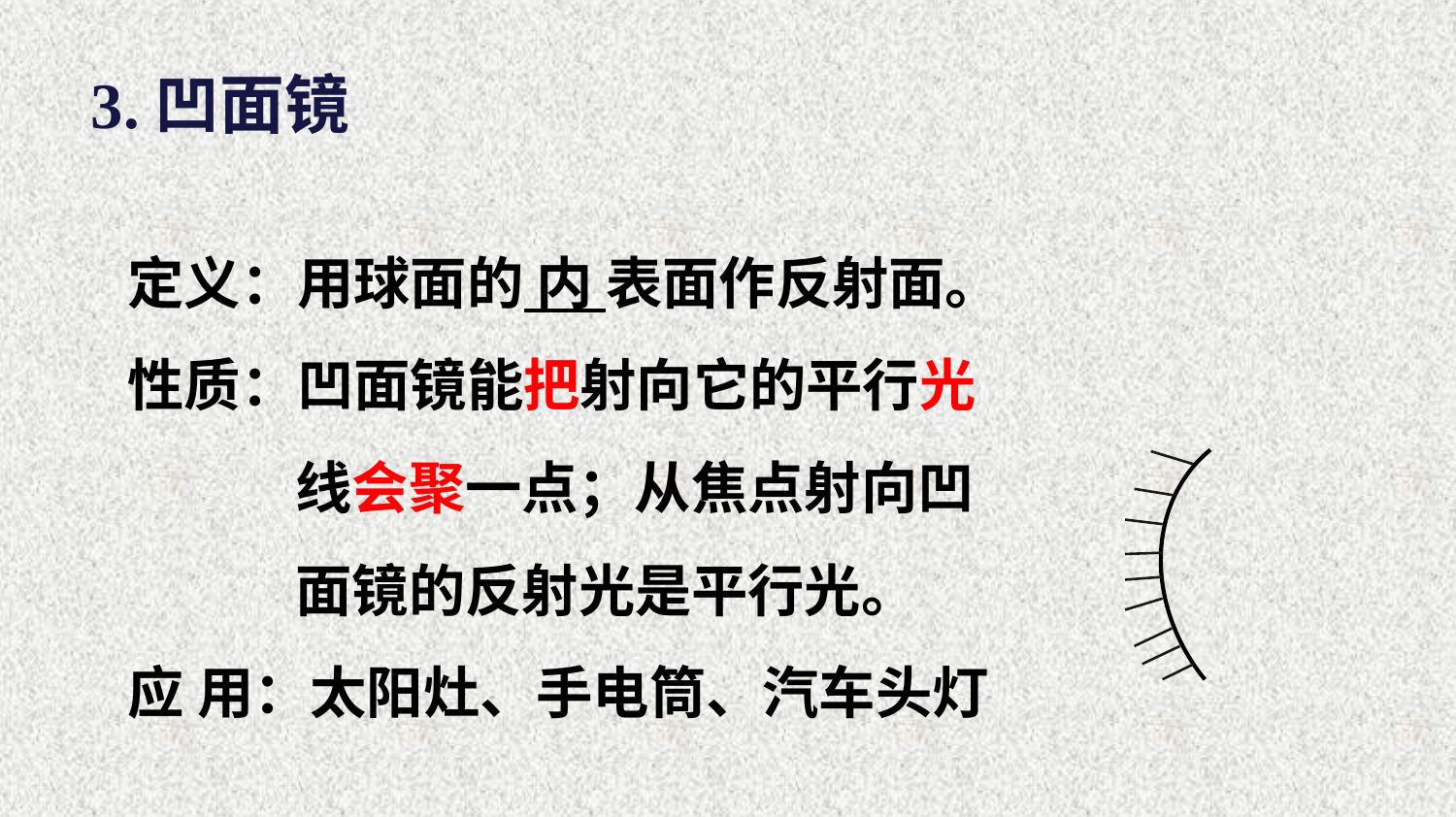

3.凹面镜
定义：用球面的 内 表面作反射面。
性质：凹面镜能把射向它的平行光
            线会聚一点；从焦点射向凹
            面镜的反射光是平行光。
应 用：太阳灶、手电筒、汽车头灯